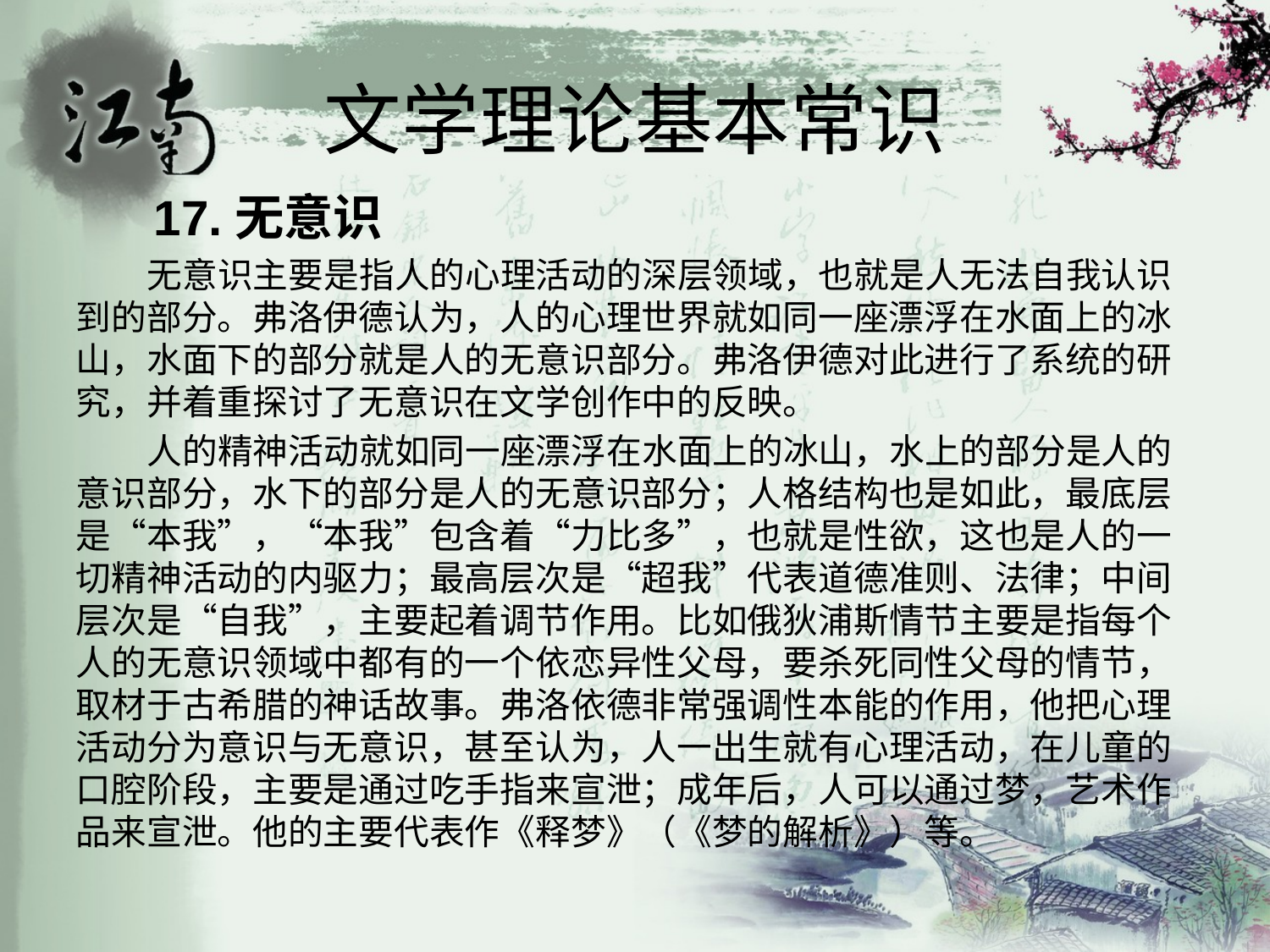

# 文学理论基本常识
        17.无意识
        无意识主要是指人的心理活动的深层领域，也就是人无法自我认识到的部分。弗洛伊德认为，人的心理世界就如同一座漂浮在水面上的冰山，水面下的部分就是人的无意识部分。弗洛伊德对此进行了系统的研究，并着重探讨了无意识在文学创作中的反映。
        人的精神活动就如同一座漂浮在水面上的冰山，水上的部分是人的意识部分，水下的部分是人的无意识部分；人格结构也是如此，最底层是“本我”，“本我”包含着“力比多”，也就是性欲，这也是人的一切精神活动的内驱力；最高层次是“超我”代表道德准则、法律；中间层次是“自我”，主要起着调节作用。比如俄狄浦斯情节主要是指每个人的无意识领域中都有的一个依恋异性父母，要杀死同性父母的情节，取材于古希腊的神话故事。弗洛依德非常强调性本能的作用，他把心理活动分为意识与无意识，甚至认为，人一出生就有心理活动，在儿童的口腔阶段，主要是通过吃手指来宣泄；成年后，人可以通过梦，艺术作品来宣泄。他的主要代表作《释梦》（《梦的解析》）等。